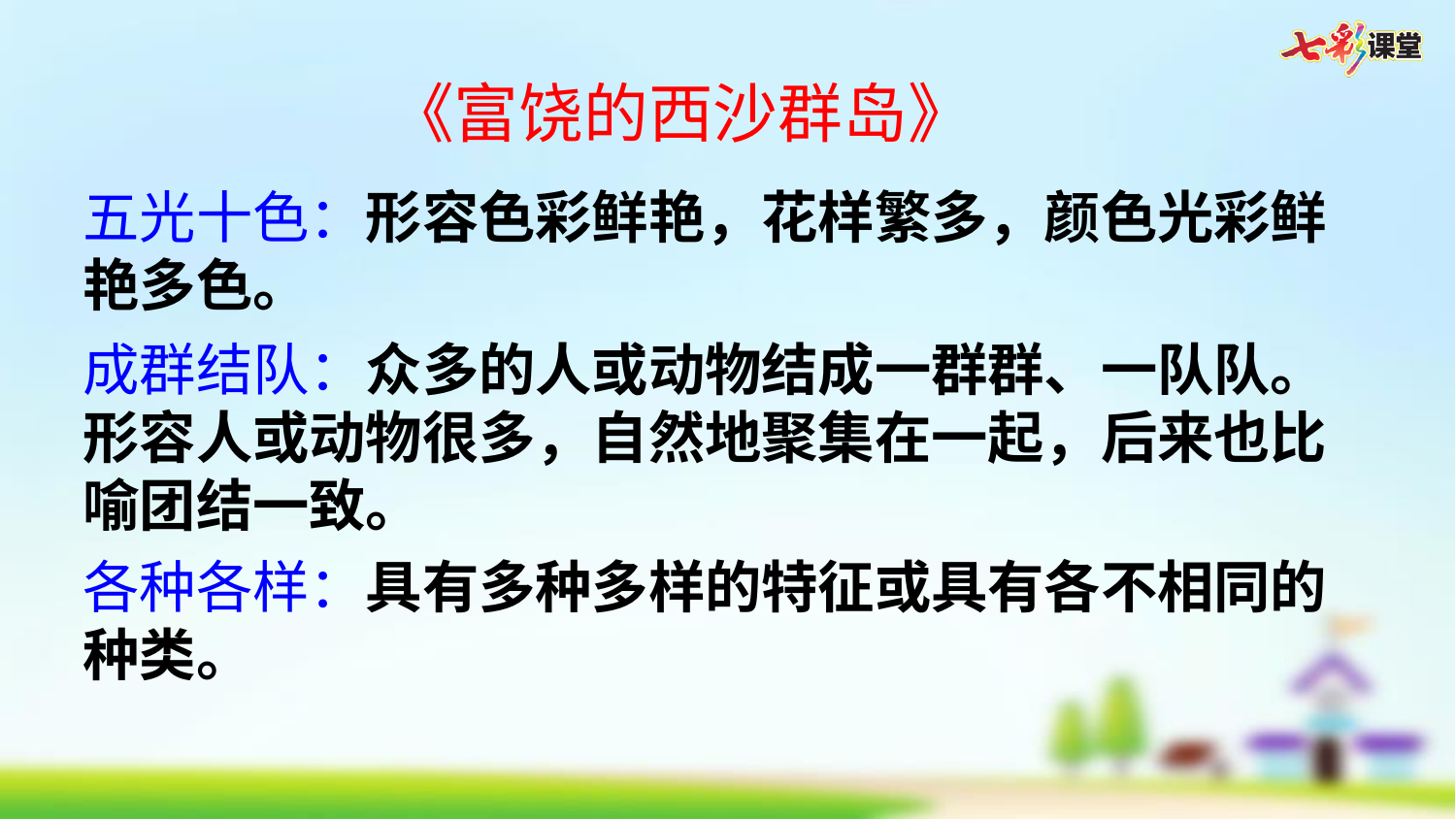

《富饶的西沙群岛》
五光十色：形容色彩鲜艳，花样繁多，颜色光彩鲜艳多色。
成群结队：众多的人或动物结成一群群、一队队。形容人或动物很多，自然地聚集在一起，后来也比喻团结一致。
各种各样：具有多种多样的特征或具有各不相同的种类。